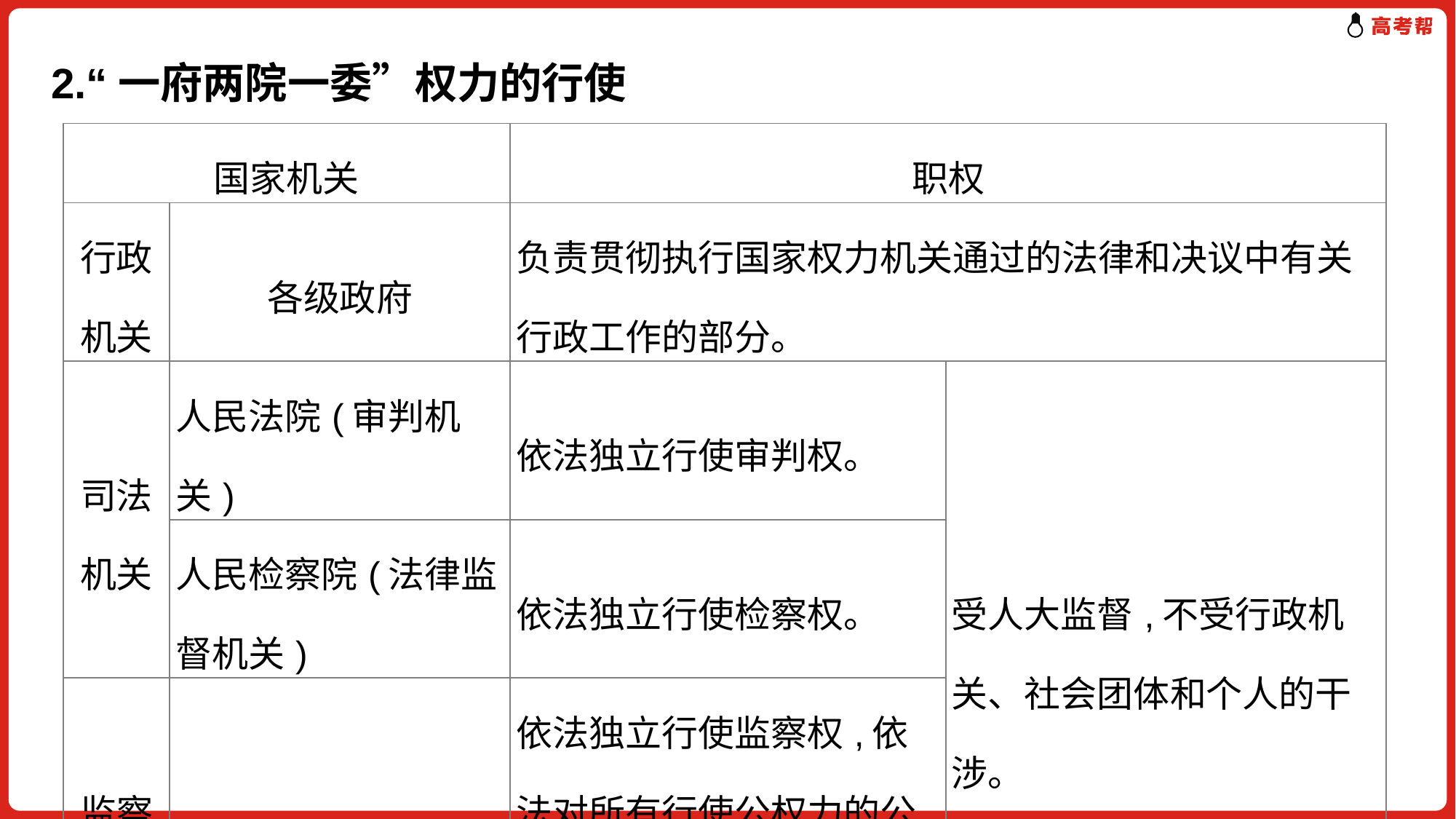

# 2.“一府两院一委”权力的行使
| 国家机关 |  | 职权 |  |
| --- | --- | --- | --- |
| 行政机关 | 各级政府 | 负责贯彻执行国家权力机关通过的法律和决议中有关行政工作的部分。 |  |
| 司法机关 | 人民法院(审判机关) | 依法独立行使审判权。 | 受人大监督,不受行政机关、社会团体和个人的干涉。 |
|  | 人民检察院(法律监督机关) | 依法独立行使检察权。 |  |
| 监察机关 | 各级监察委员会 | 依法独立行使监察权,依法对所有行使公权力的公职人员履行监督、调查、处置职责。 |  |